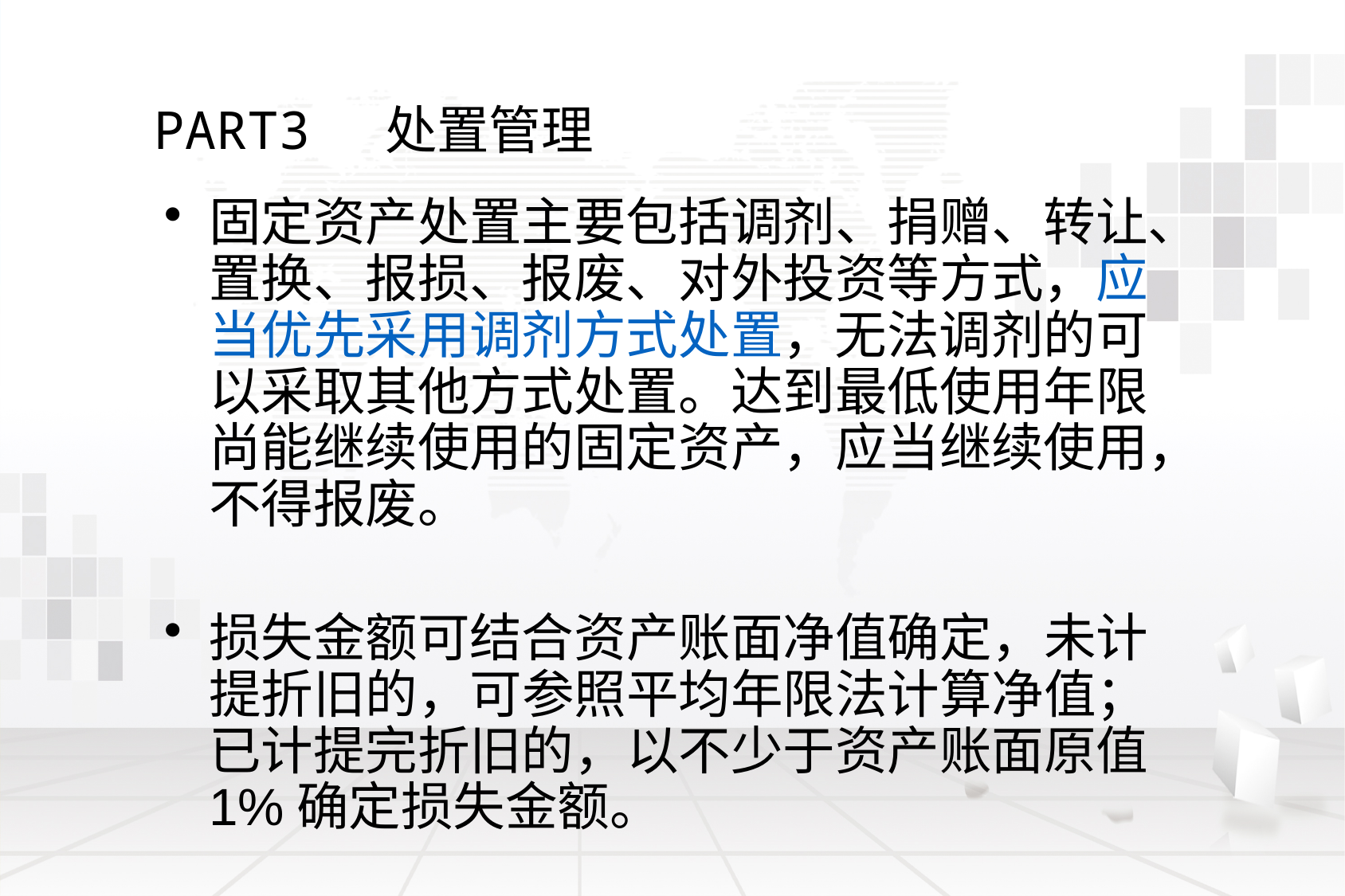

PART3  处置管理
固定资产处置主要包括调剂、捐赠、转让、置换、报损、报废、对外投资等方式，应当优先采用调剂方式处置，无法调剂的可以采取其他方式处置。达到最低使用年限尚能继续使用的固定资产，应当继续使用，不得报废。

损失金额可结合资产账面净值确定，未计提折旧的，可参照平均年限法计算净值；已计提完折旧的，以不少于资产账面原值1%确定损失金额。